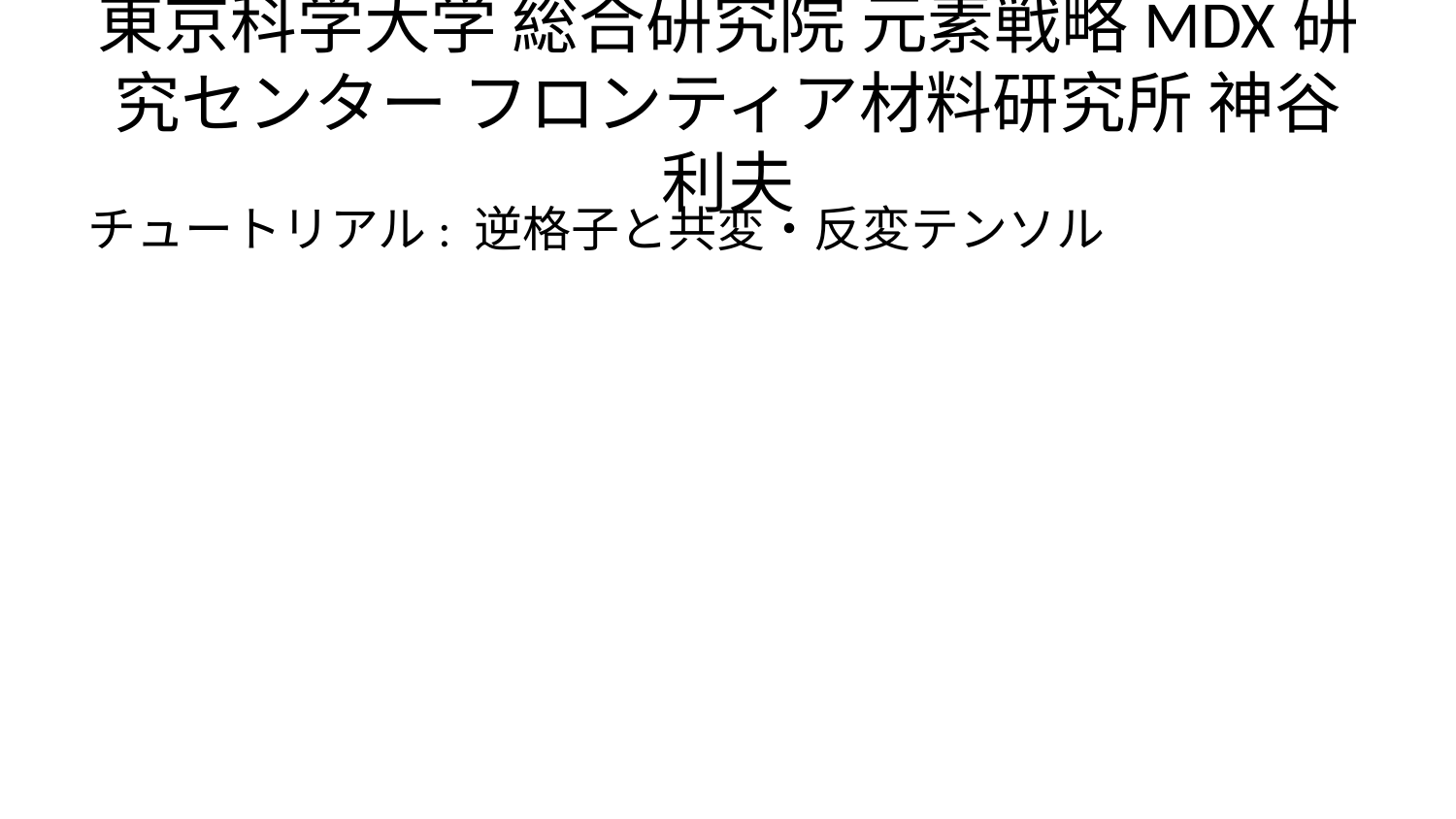

# 東京科学大学 総合研究院 元素戦略MDX研究センター フロンティア材料研究所 神谷利夫
チュートリアル: 逆格子と共変・反変テンソル